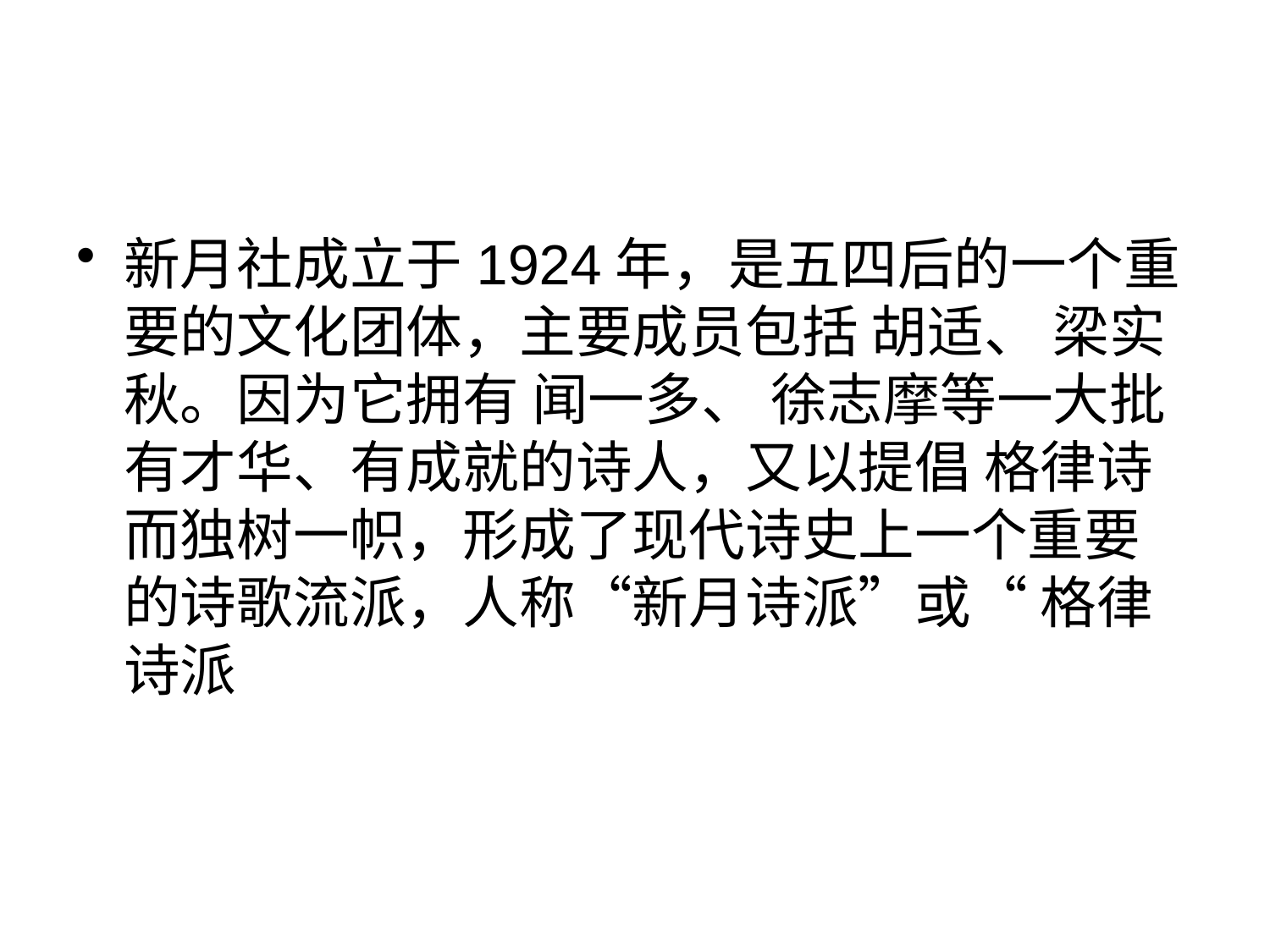

新月社成立于1924年，是五四后的一个重要的文化团体，主要成员包括 胡适、 梁实秋。因为它拥有 闻一多、 徐志摩等一大批有才华、有成就的诗人，又以提倡 格律诗而独树一帜，形成了现代诗史上一个重要的诗歌流派，人称“新月诗派”或“ 格律诗派